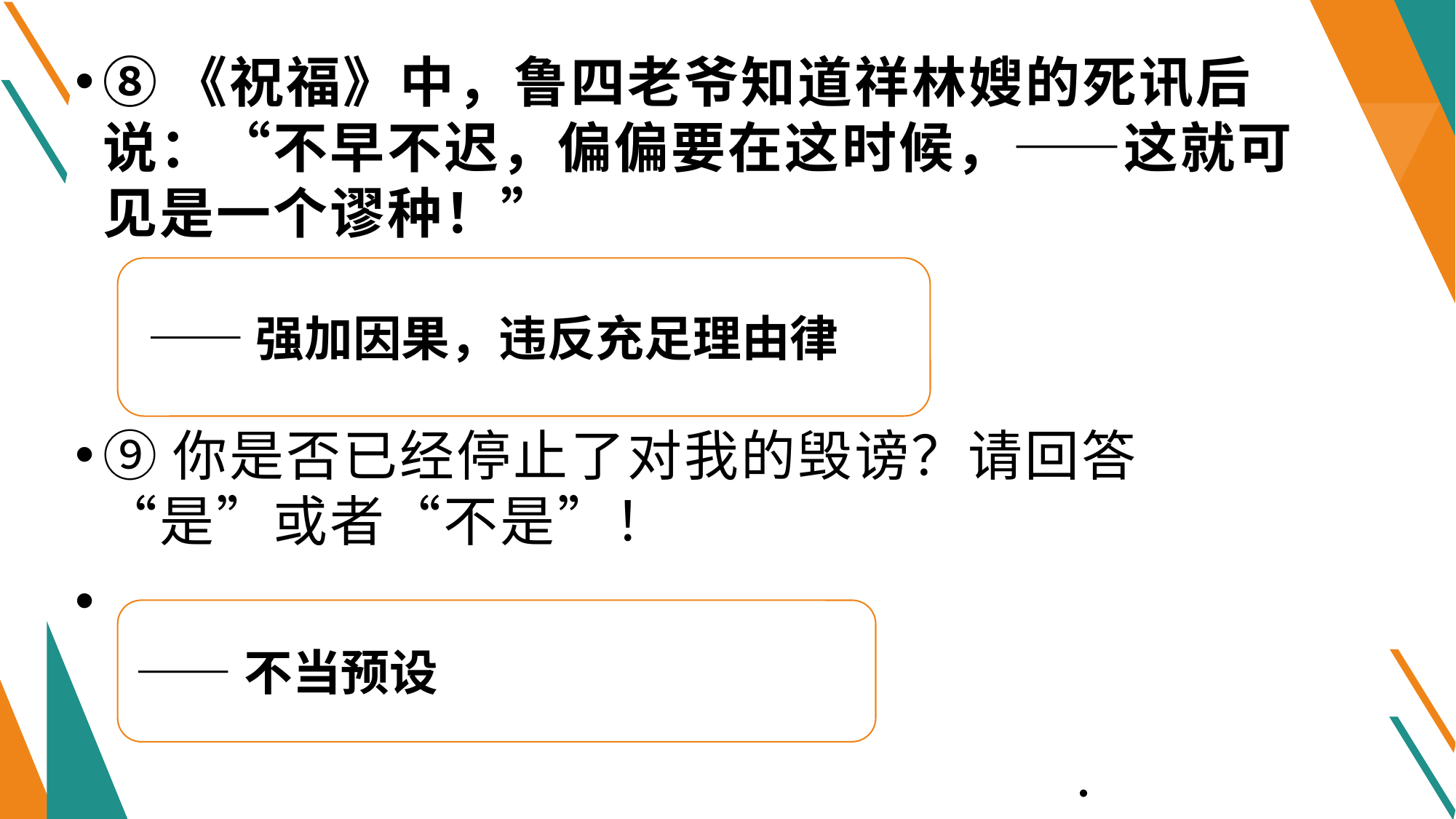

⑧《祝福》中，鲁四老爷知道祥林嫂的死讯后说：“不早不迟，偏偏要在这时候，——这就可见是一个谬种！”

⑨你是否已经停止了对我的毁谤？请回答“是”或者“不是”！

#
 ——强加因果，违反充足理由律
——不当预设